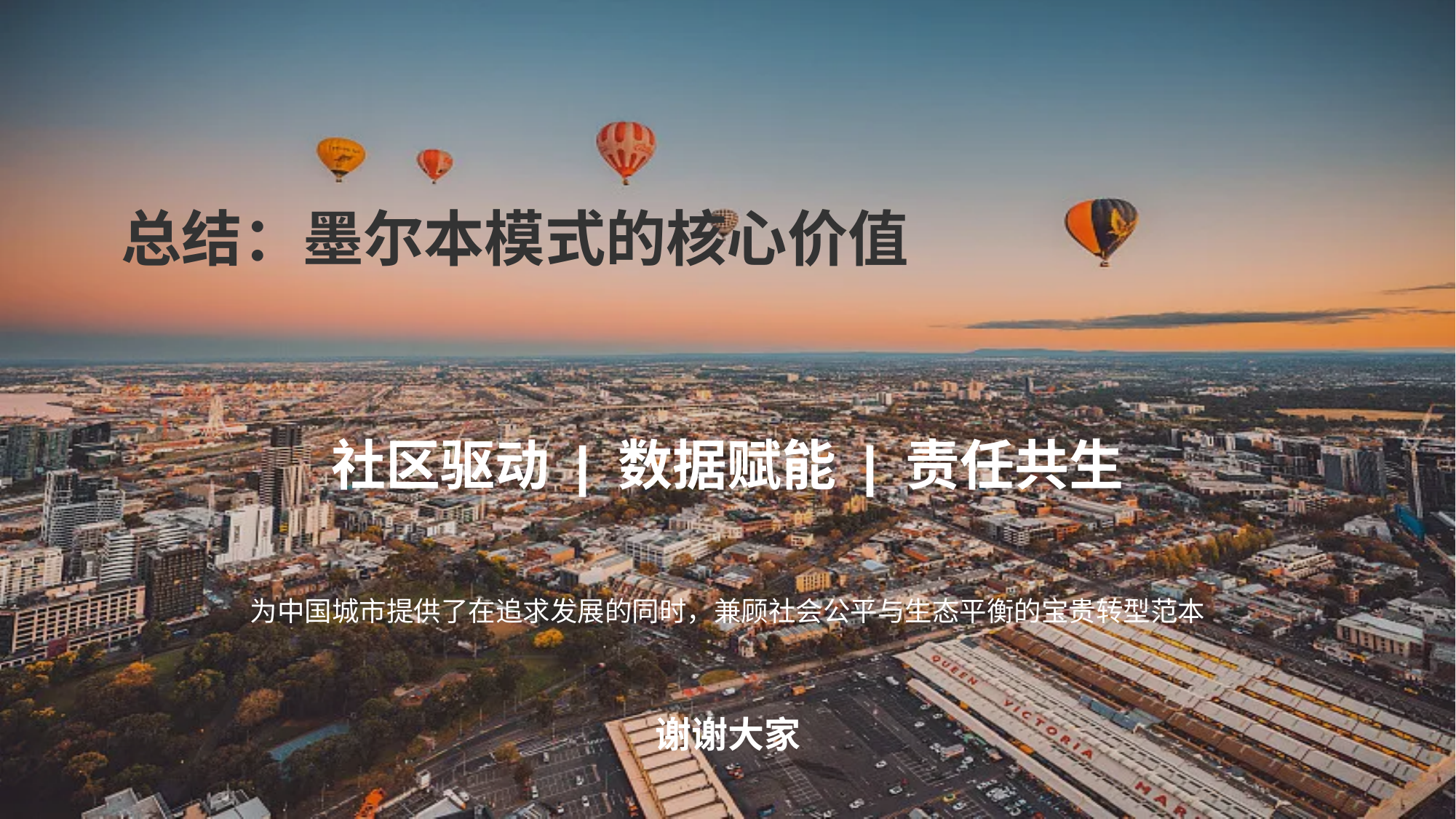

总结：墨尔本模式的核心价值
社区驱动 | 数据赋能 | 责任共生
为中国城市提供了在追求发展的同时，兼顾社会公平与生态平衡的宝贵转型范本
谢谢大家